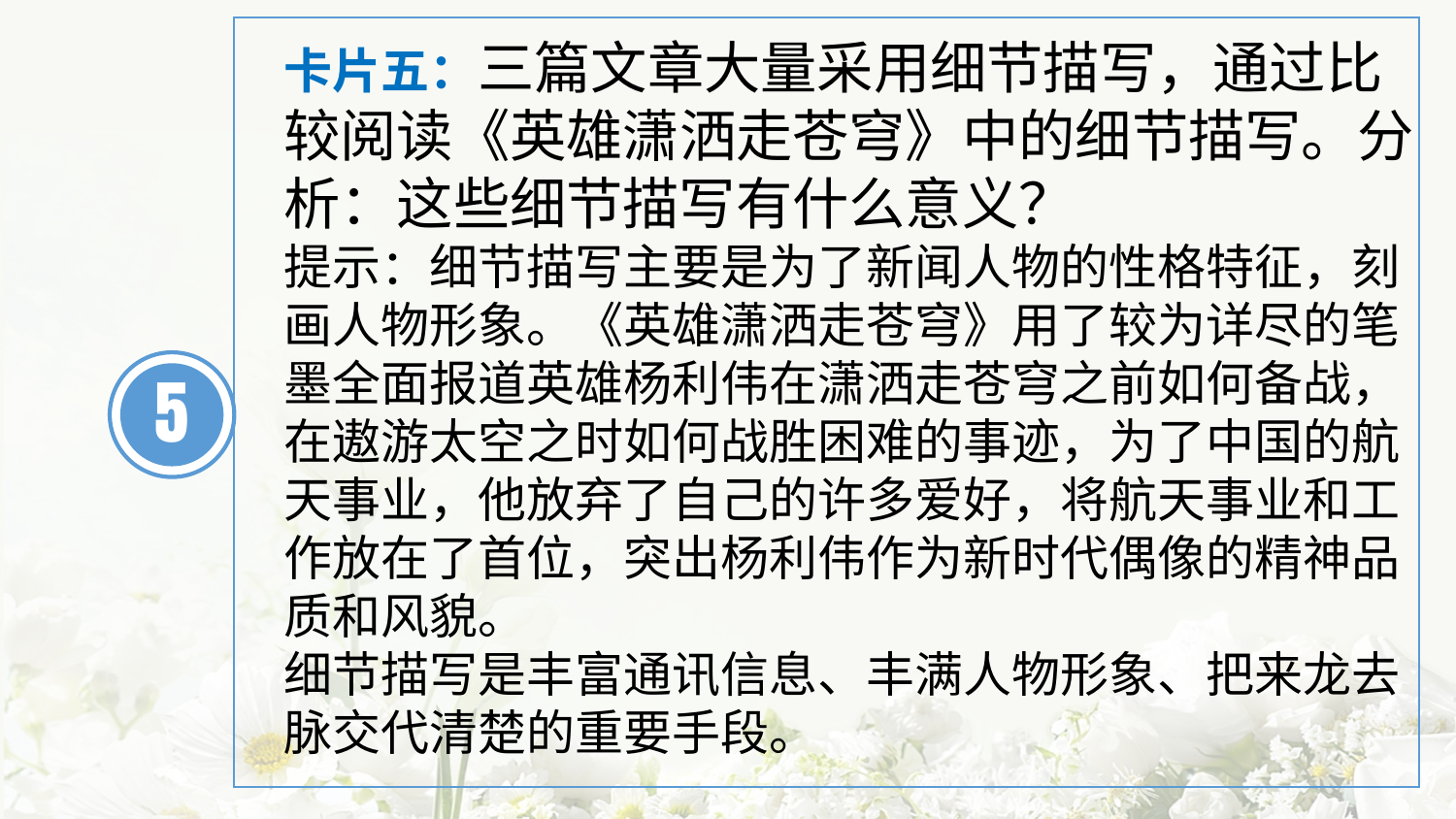

卡片五：三篇文章大量采用细节描写，通过比较阅读《英雄潇洒走苍穹》中的细节描写。分析：这些细节描写有什么意义？
提示：细节描写主要是为了新闻人物的性格特征，刻画人物形象。《英雄潇洒走苍穹》用了较为详尽的笔墨全面报道英雄杨利伟在潇洒走苍穹之前如何备战，在遨游太空之时如何战胜困难的事迹，为了中国的航天事业，他放弃了自己的许多爱好，将航天事业和工作放在了首位，突出杨利伟作为新时代偶像的精神品质和风貌。
细节描写是丰富通讯信息、丰满人物形象、把来龙去脉交代清楚的重要手段。

5